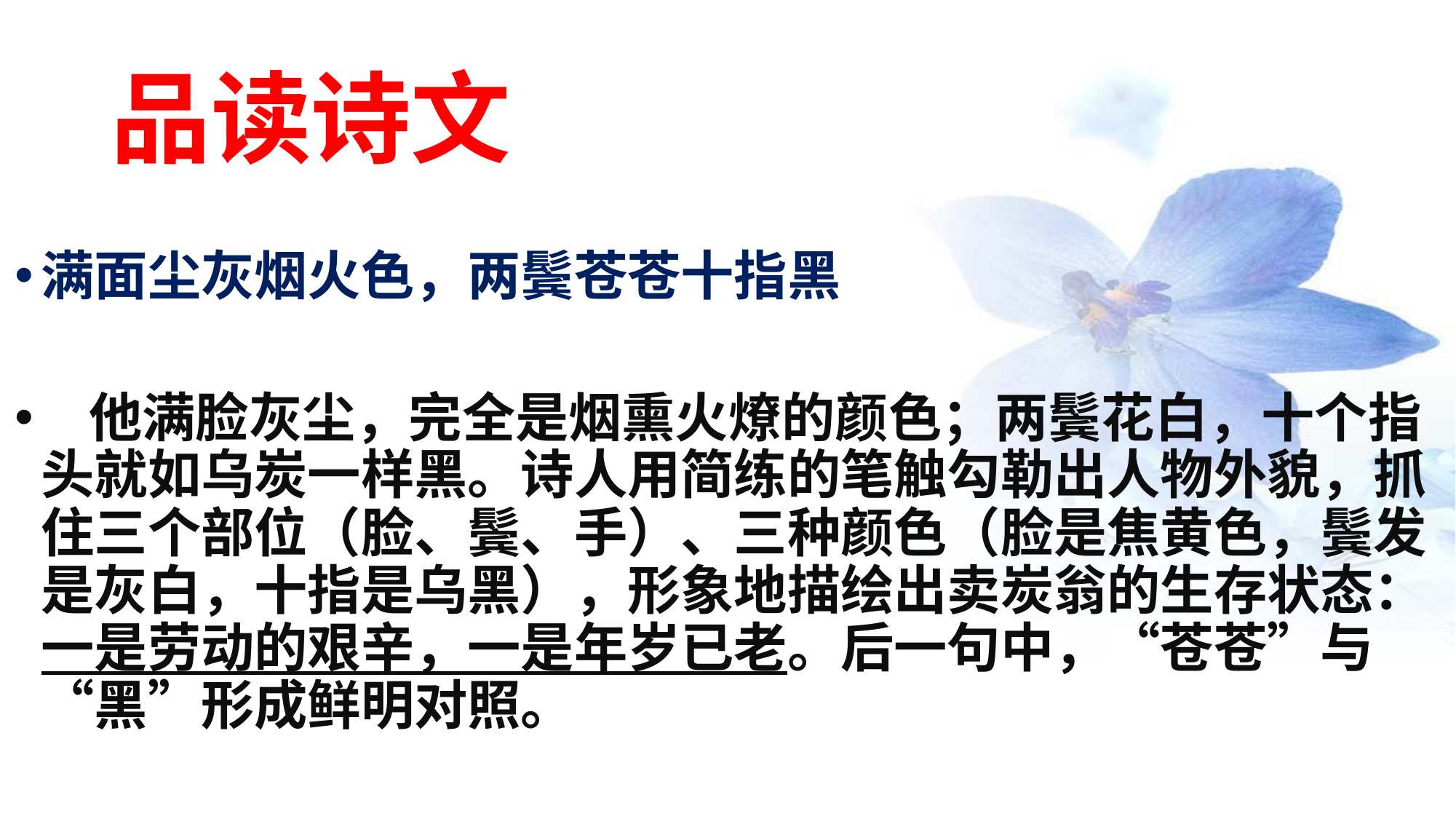

# 品读诗文

满面尘灰烟火色，两鬓苍苍十指黑

   他满脸灰尘，完全是烟熏火燎的颜色；两鬓花白，十个指头就如乌炭一样黑。诗人用简练的笔触勾勒出人物外貌，抓住三个部位（脸、鬓、手）、三种颜色（脸是焦黄色，鬓发是灰白，十指是乌黑），形象地描绘出卖炭翁的生存状态：一是劳动的艰辛，一是年岁已老。后一句中，“苍苍”与“黑”形成鲜明对照。